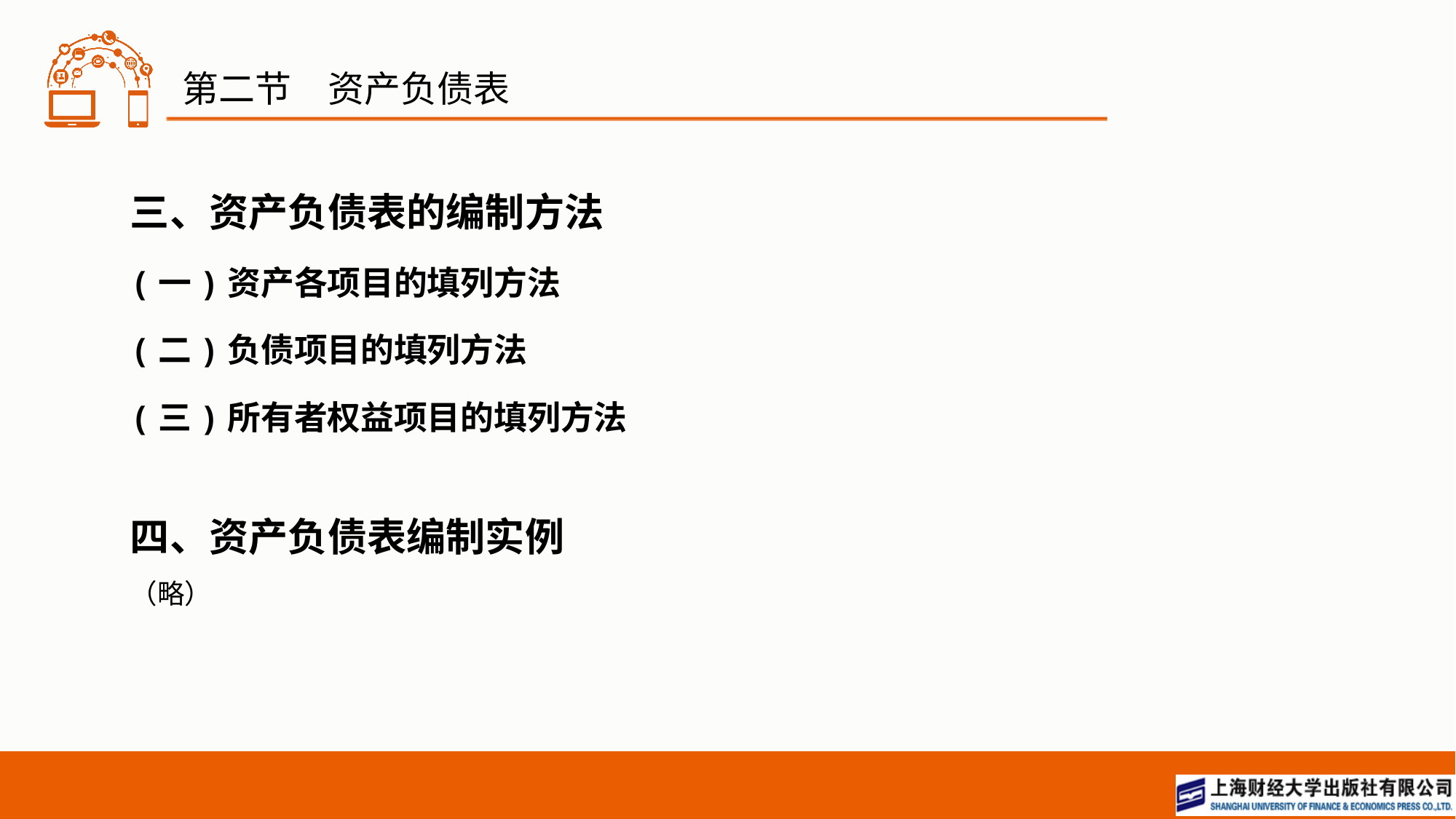

# 第二节　资产负债表
三、资产负债表的编制方法
(一)资产各项目的填列方法
(二)负债项目的填列方法
(三)所有者权益项目的填列方法

四、资产负债表编制实例
（略）